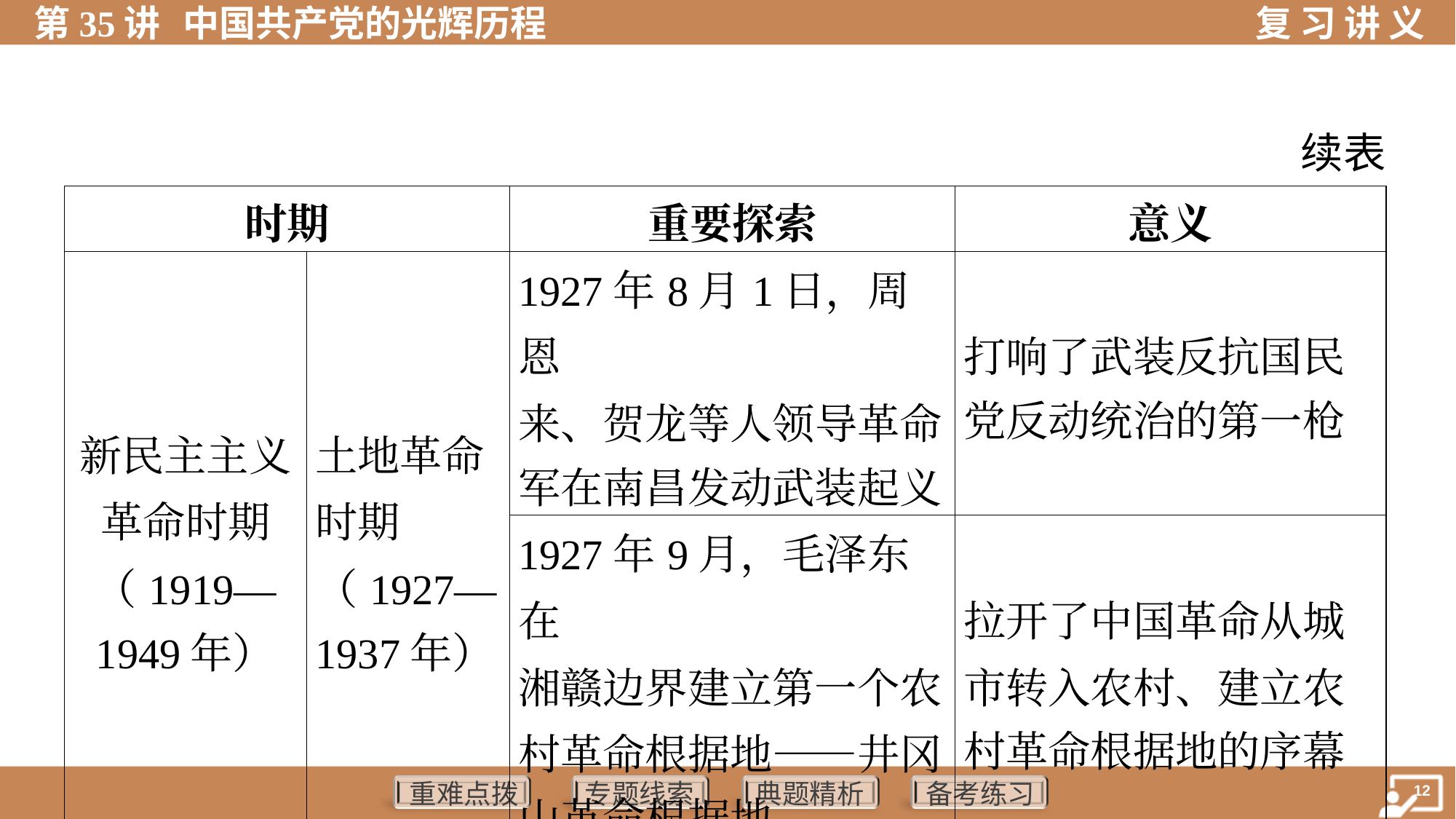

续表
| 时期 |  | 重要探索 | 意义 |
| --- | --- | --- | --- |
| 新民主主义 革命时期 （1919— 1949年） | 土地革命 时期 （1927— 1937年） | 1927年8月1日，周恩 来、贺龙等人领导革命 军在南昌发动武装起义 | 打响了武装反抗国民 党反动统治的第一枪 |
|  |  | 1927年9月，毛泽东在 湘赣边界建立第一个农 村革命根据地——井冈 山革命根据地 | 拉开了中国革命从城 市转入农村、建立农 村革命根据地的序幕 |